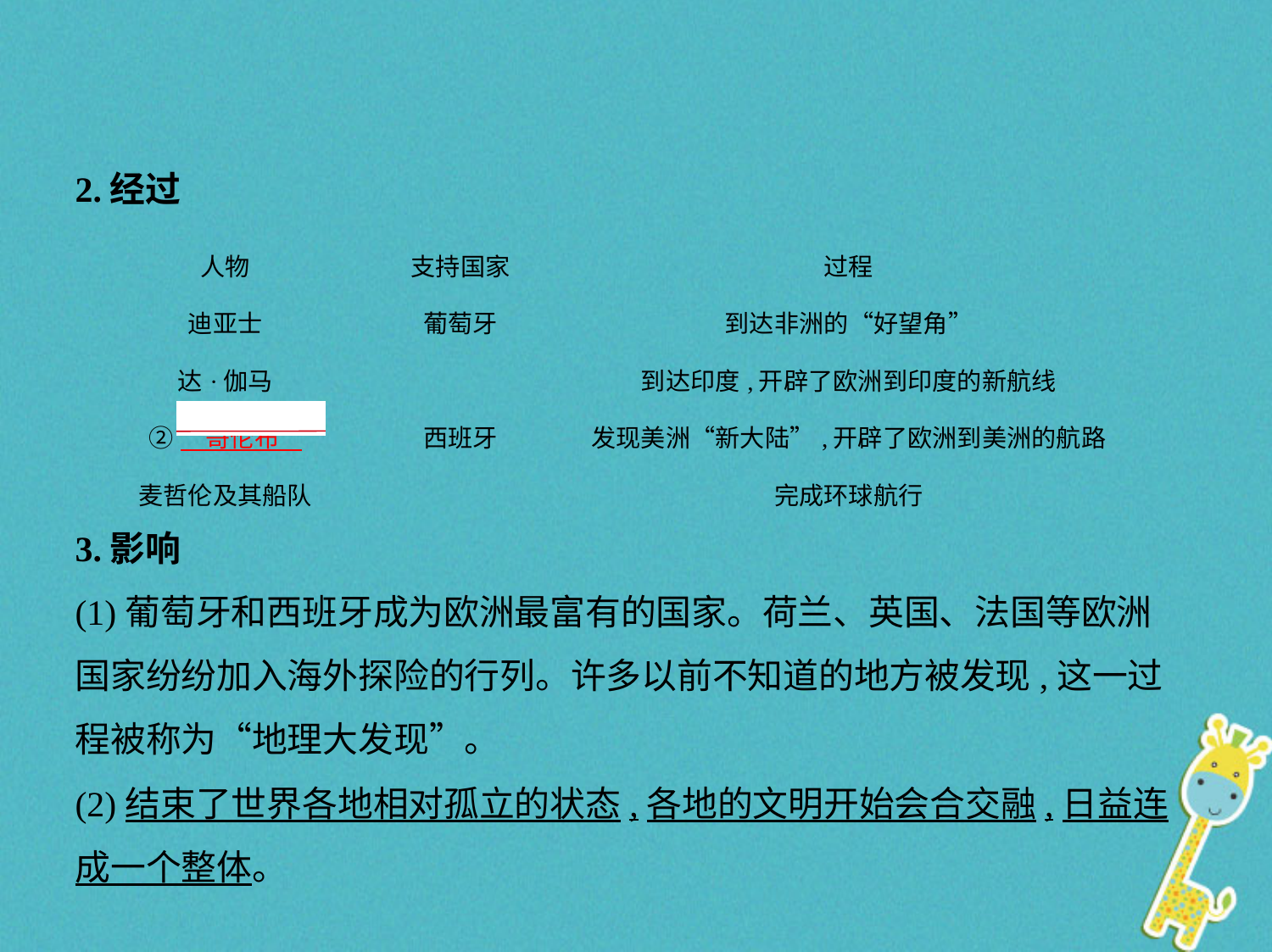

2.经过
| 人物 | 支持国家 | 过程 |
| --- | --- | --- |
| 迪亚士 | 葡萄牙 | 到达非洲的“好望角” |
| 达·伽马 |  | 到达印度,开辟了欧洲到印度的新航线 |
| ②　哥伦布 | 西班牙 | 发现美洲“新大陆”,开辟了欧洲到美洲的航路 |
| 麦哲伦及其船队 |  | 完成环球航行 |

3.影响
(1)葡萄牙和西班牙成为欧洲最富有的国家。荷兰、英国、法国等欧洲
国家纷纷加入海外探险的行列。许多以前不知道的地方被发现,这一过
程被称为“地理大发现”。
(2)结束了世界各地相对孤立的状态,各地的文明开始会合交融,日益连
成一个整体。